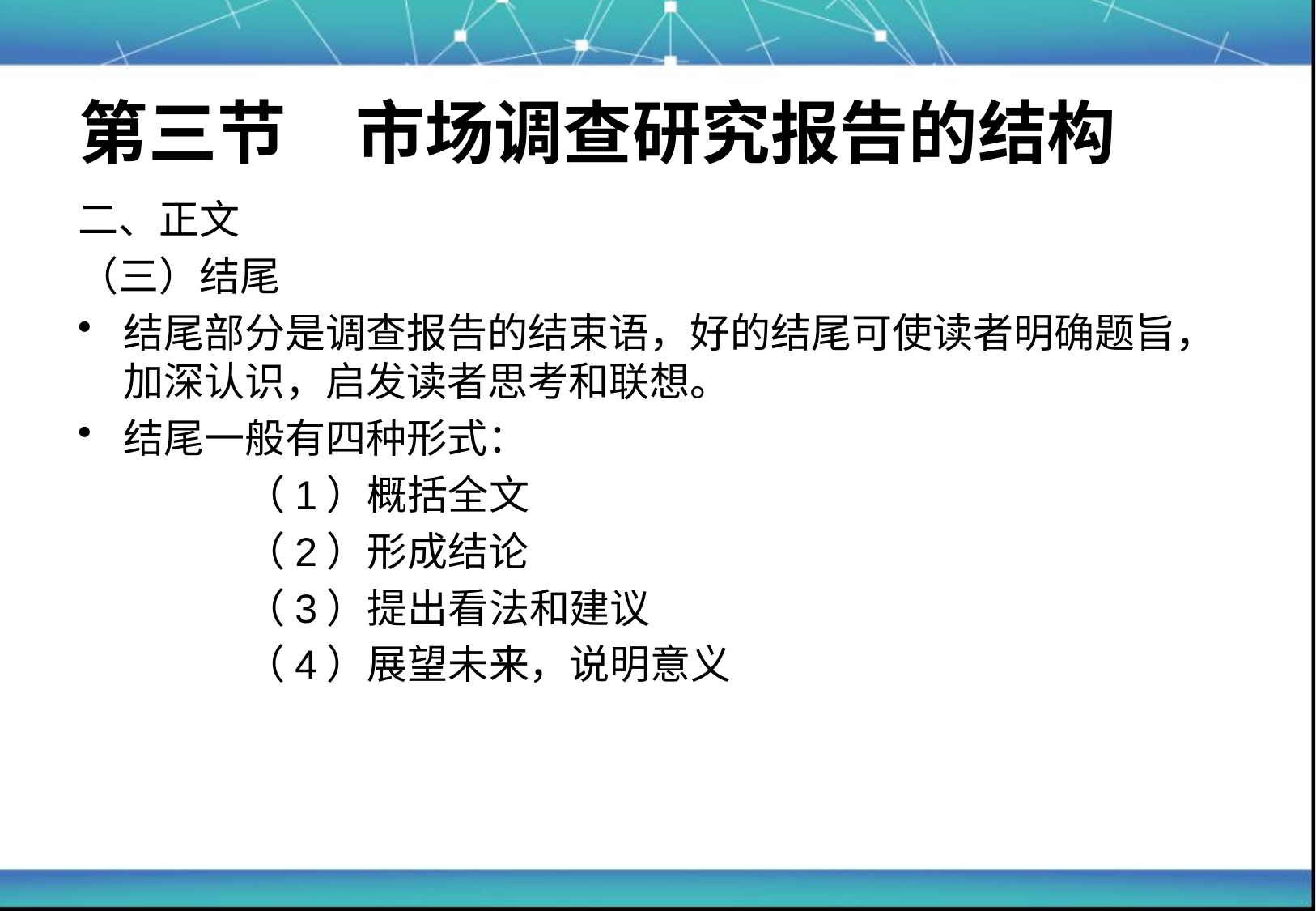

# 第三节　市场调查研究报告的结构
二、正文
（三）结尾
结尾部分是调查报告的结束语，好的结尾可使读者明确题旨，加深认识，启发读者思考和联想。
结尾一般有四种形式：
		（1）概括全文
		（2）形成结论
		（3）提出看法和建议
		（4）展望未来，说明意义